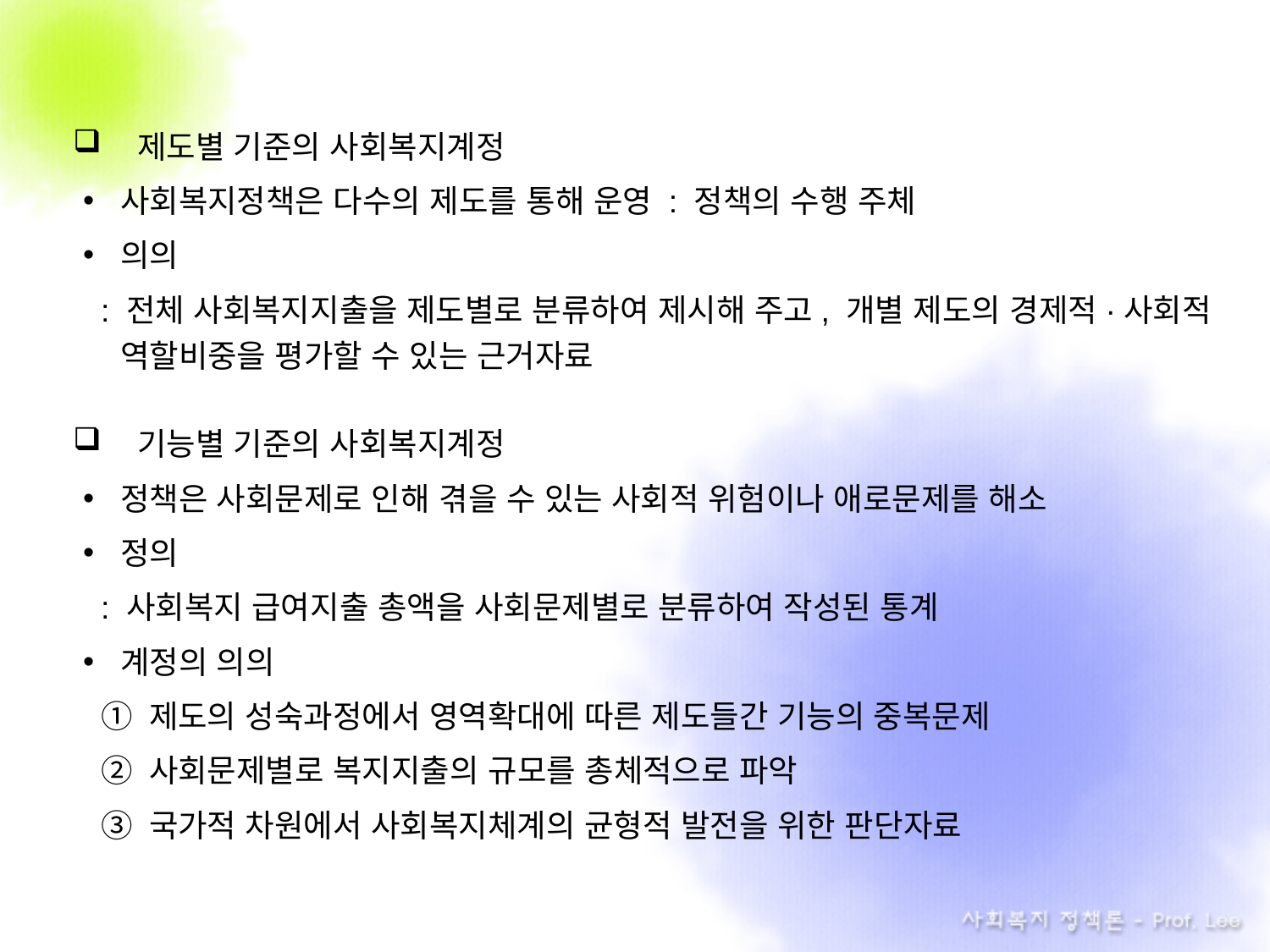

제도별 기준의 사회복지계정
사회복지정책은 다수의 제도를 통해 운영 : 정책의 수행 주체
의의
  : 전체 사회복지지출을 제도별로 분류하여 제시해 주고, 개별 제도의 경제적·사회적 역할비중을 평가할 수 있는 근거자료

 기능별 기준의 사회복지계정
정책은 사회문제로 인해 겪을 수 있는 사회적 위험이나 애로문제를 해소
정의
  : 사회복지 급여지출 총액을 사회문제별로 분류하여 작성된 통계
계정의 의의
  ① 제도의 성숙과정에서 영역확대에 따른 제도들간 기능의 중복문제
  ② 사회문제별로 복지지출의 규모를 총체적으로 파악
  ③ 국가적 차원에서 사회복지체계의 균형적 발전을 위한 판단자료